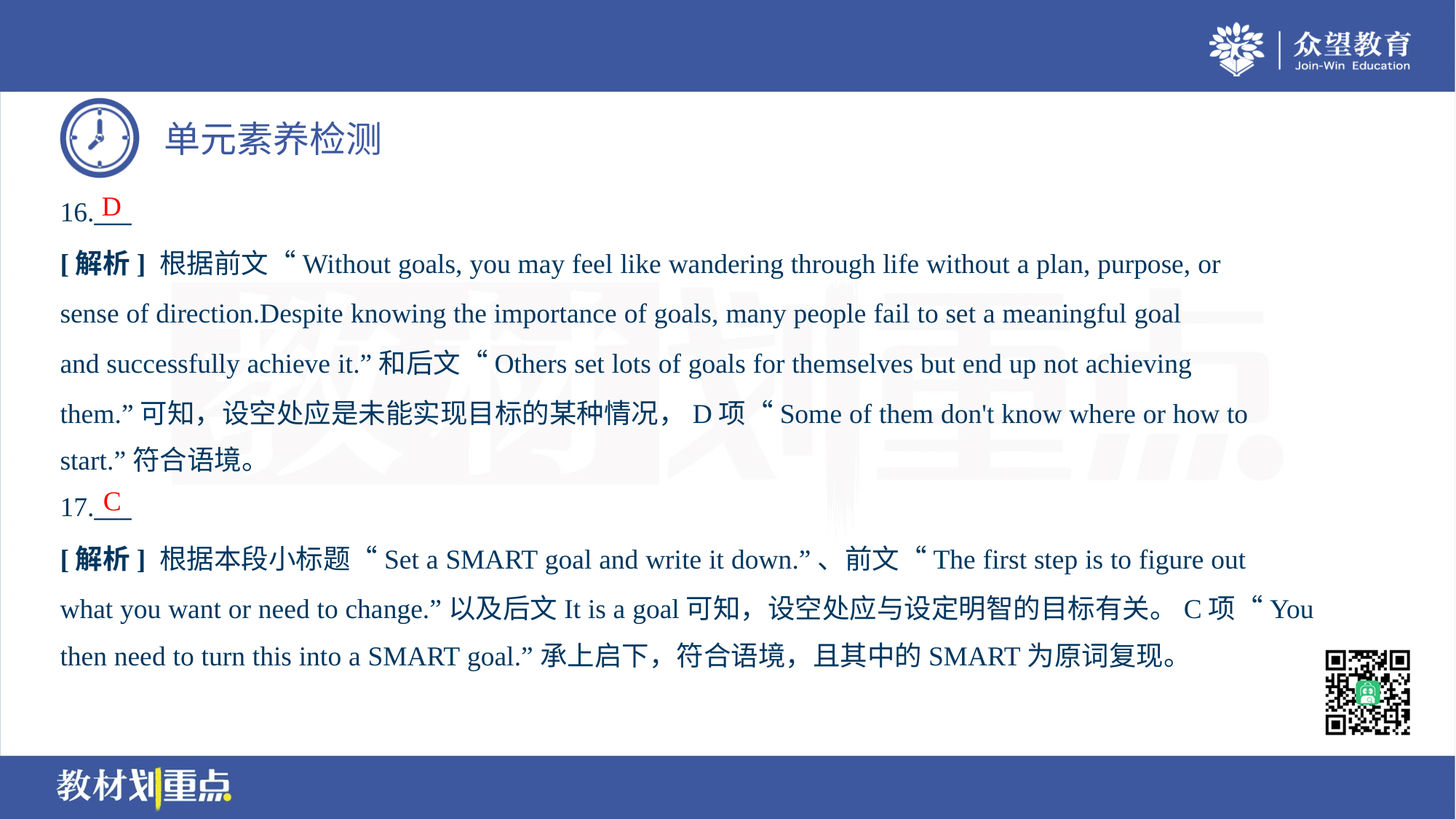

D
16.___
[解析] 根据前文“Without goals, you may feel like wandering through life without a plan, purpose, or
sense of direction.Despite knowing the importance of goals, many people fail to set a meaningful goal
and successfully achieve it.”和后文“Others set lots of goals for themselves but end up not achieving
them.”可知，设空处应是未能实现目标的某种情况，D项“Some of them don't know where or how to
start.”符合语境。
C
17.___
[解析] 根据本段小标题“Set a SMART goal and write it down.”、前文“The first step is to figure out
what you want or need to change.”以及后文It is a goal可知，设空处应与设定明智的目标有关。C项“You
then need to turn this into a SMART goal.”承上启下，符合语境，且其中的SMART为原词复现。